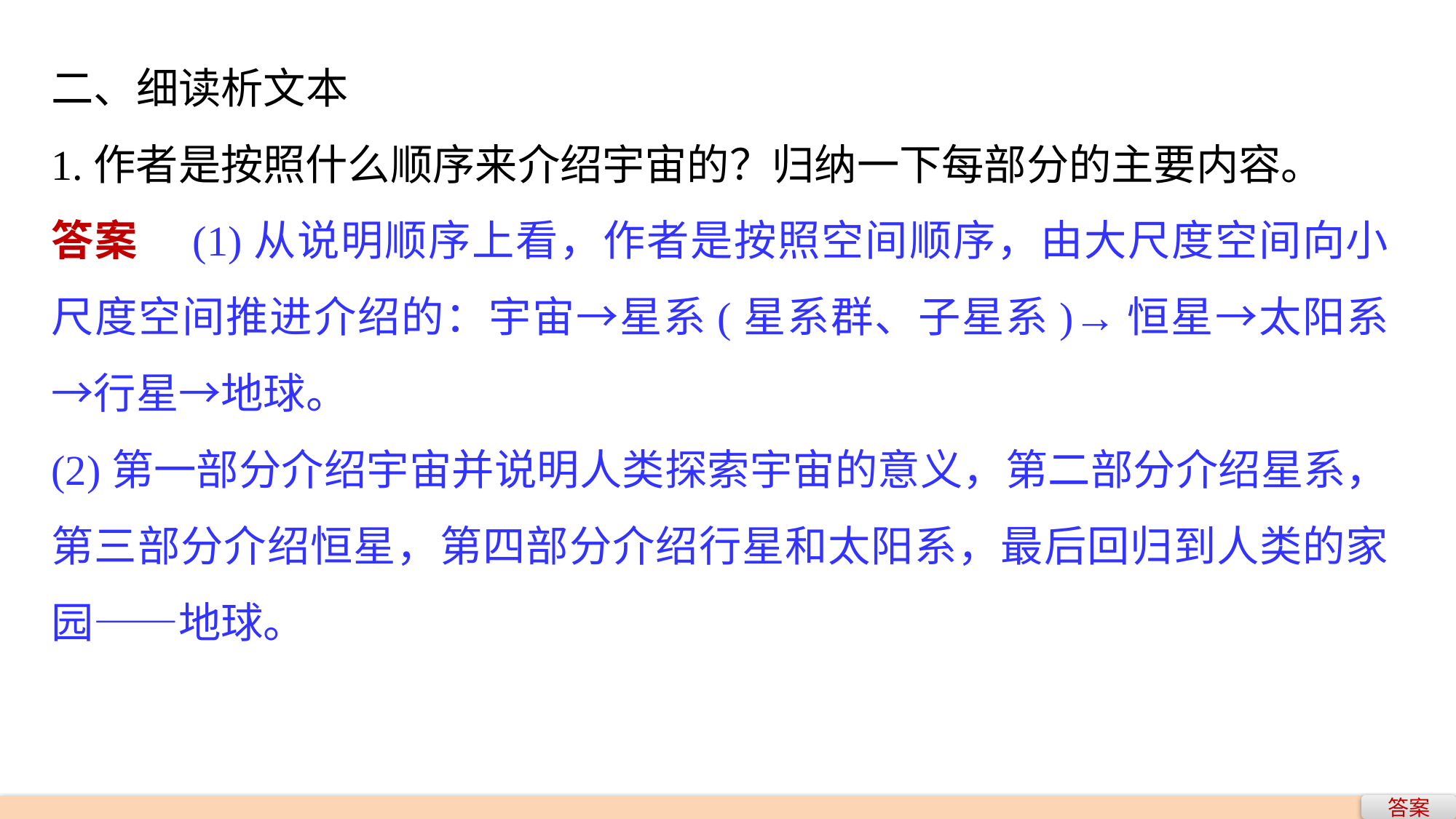

二、细读析文本
1.作者是按照什么顺序来介绍宇宙的？归纳一下每部分的主要内容。
答案　(1)从说明顺序上看，作者是按照空间顺序，由大尺度空间向小尺度空间推进介绍的：宇宙→星系(星系群、子星系)→恒星→太阳系→行星→地球。
(2)第一部分介绍宇宙并说明人类探索宇宙的意义，第二部分介绍星系，第三部分介绍恒星，第四部分介绍行星和太阳系，最后回归到人类的家园——地球。
答案